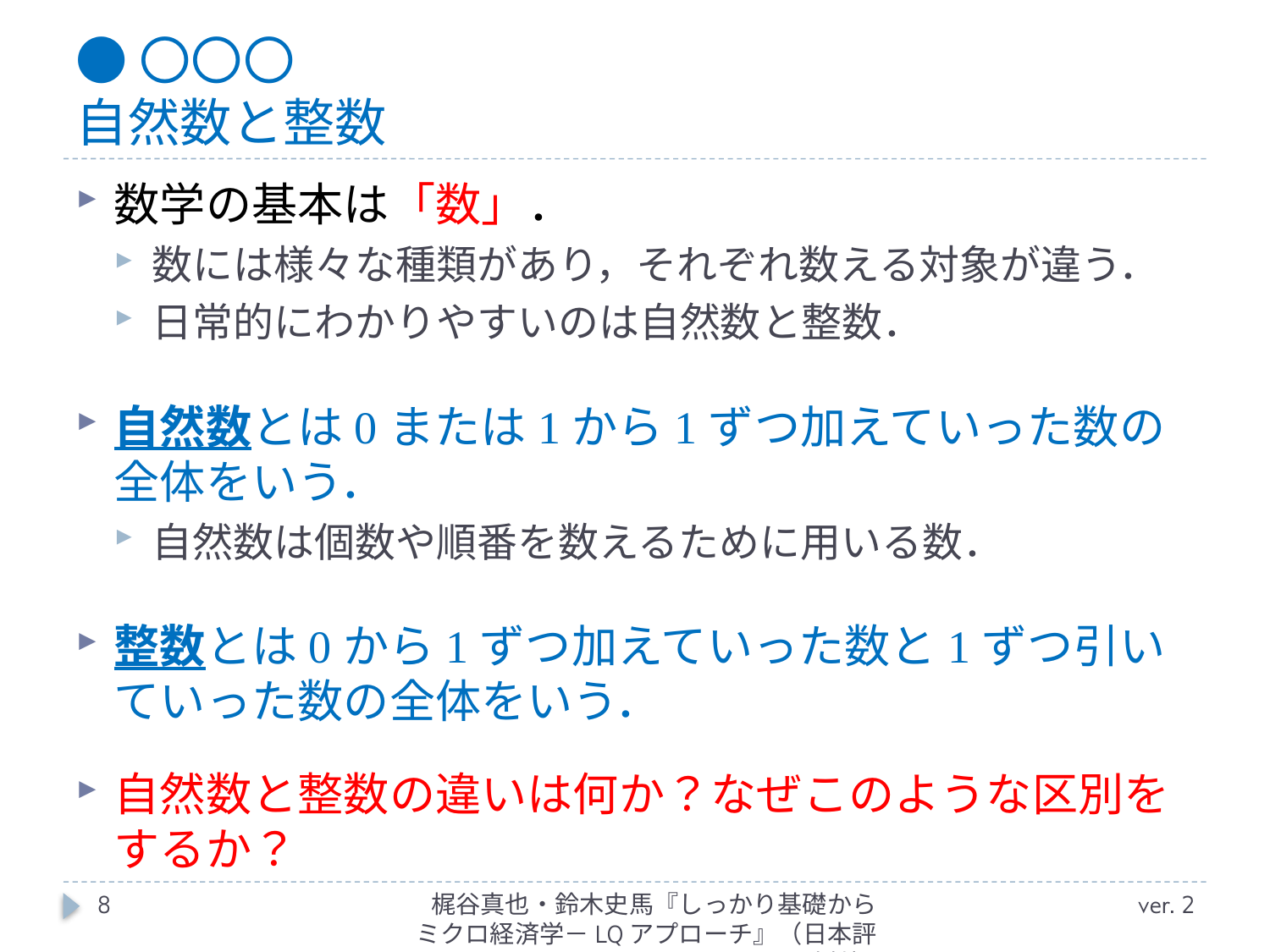

# ●〇〇〇 自然数と整数
数学の基本は「数」．
数には様々な種類があり，それぞれ数える対象が違う．
日常的にわかりやすいのは自然数と整数．

自然数とは0または1から1ずつ加えていった数の全体をいう．
自然数は個数や順番を数えるために用いる数．

整数とは0から1ずつ加えていった数と1ずつ引いていった数の全体をいう．

自然数と整数の違いは何か？なぜこのような区別をするか？
8
梶谷真也・鈴木史馬『しっかり基礎からミクロ経済学－LQアプローチ』（日本評論社）
ver. 2